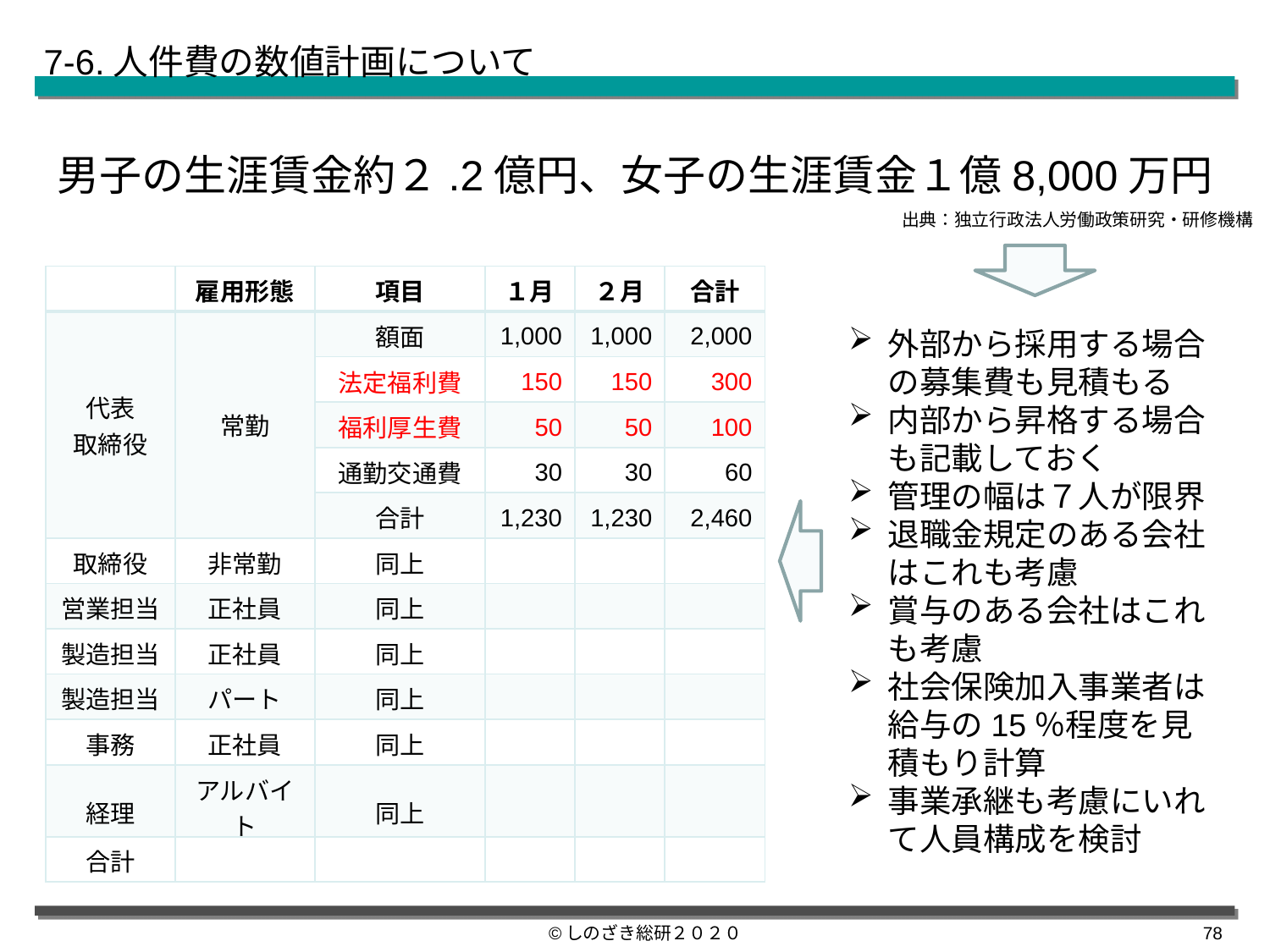

7-6.人件費の数値計画について
男子の生涯賃金約２.2億円、女子の生涯賃金１億8,000万円
出典：独立行政法人労働政策研究・研修機構

|  | 雇用形態 | 項目 | １月 | ２月 | 合計 |
| --- | --- | --- | --- | --- | --- |
| 代表 取締役 | 常勤 | 額面 | 1,000 | 1,000 | 2,000 |
|  |  | 法定福利費 | 150 | 150 | 300 |
|  |  | 福利厚生費 | 50 | 50 | 100 |
|  |  | 通勤交通費 | 30 | 30 | 60 |
|  |  | 合計 | 1,230 | 1,230 | 2,460 |
| 取締役 | 非常勤 | 同上 |  |  |  |
| 営業担当 | 正社員 | 同上 |  |  |  |
| 製造担当 | 正社員 | 同上 |  |  |  |
| 製造担当 | パート | 同上 |  |  |  |
| 事務 | 正社員 | 同上 |  |  |  |
| 経理 | アルバイト | 同上 |  |  |  |
| 合計 |  |  |  |  |  |
外部から採用する場合の募集費も見積もる
内部から昇格する場合も記載しておく
管理の幅は７人が限界
退職金規定のある会社はこれも考慮
賞与のある会社はこれも考慮
社会保険加入事業者は給与の15％程度を見積もり計算
事業承継も考慮にいれて人員構成を検討

©しのざき総研２０２０
78